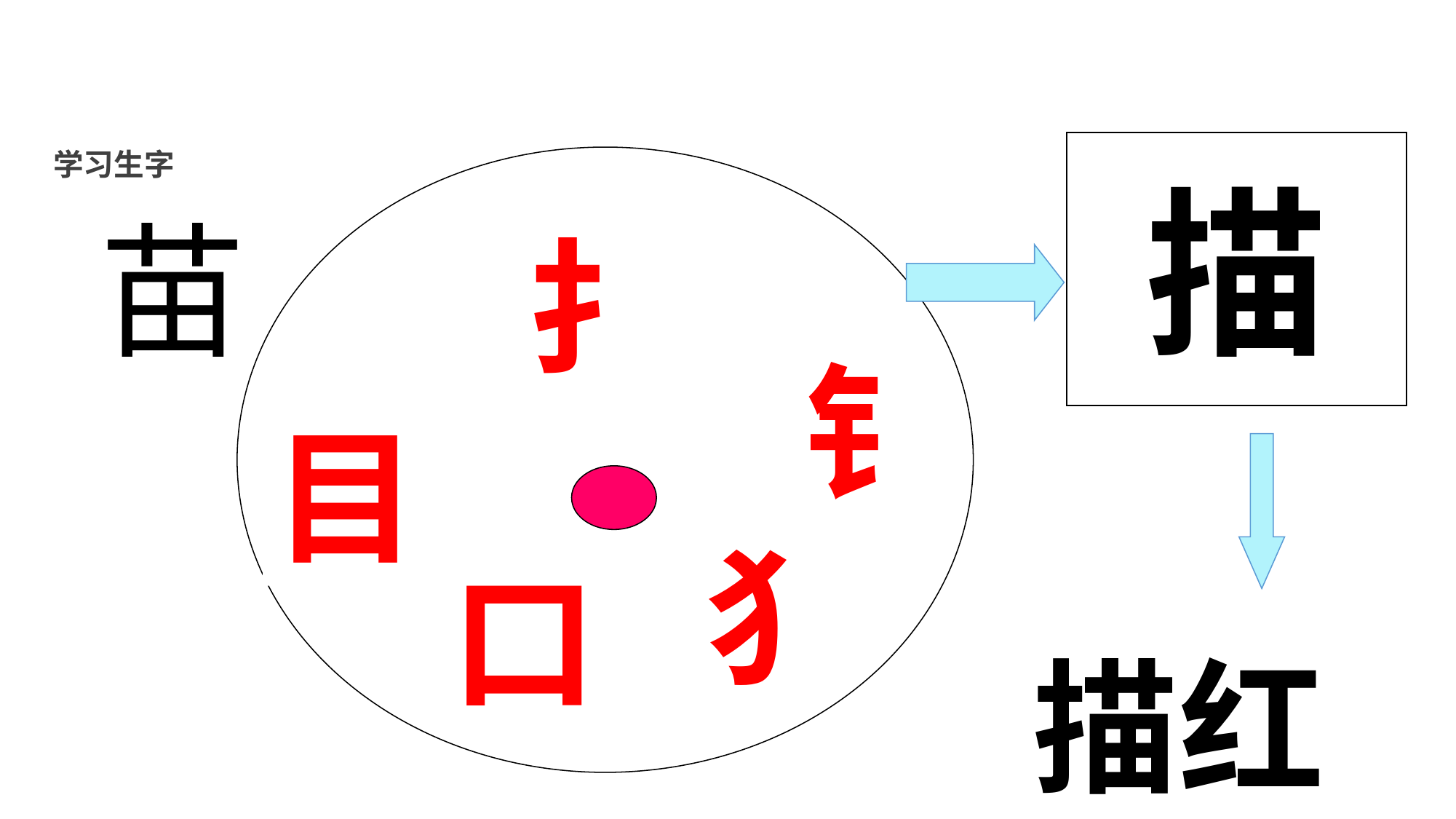

描
学习生字

苗
扌

钅
目

犭
口
描红